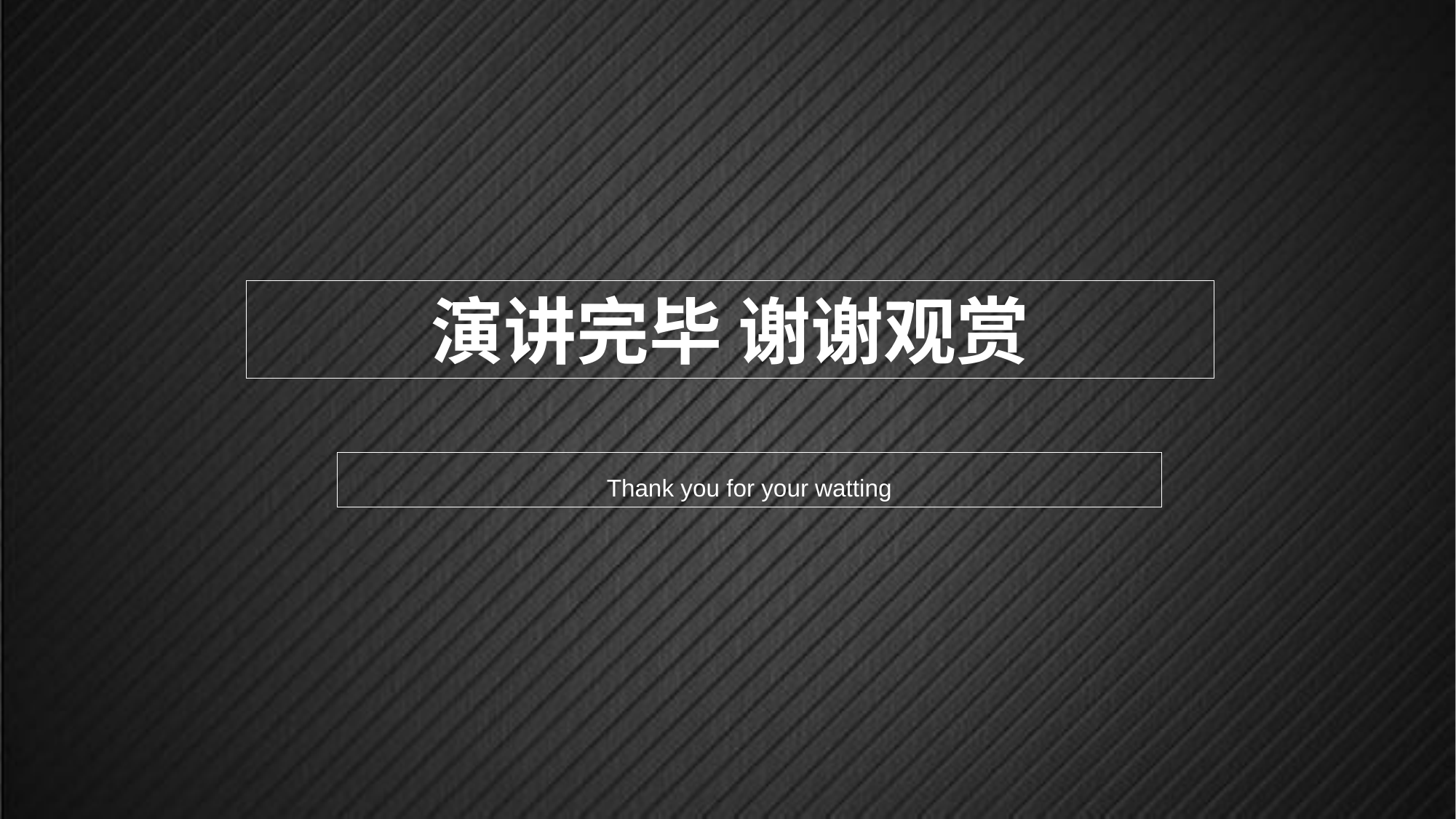

演讲完毕 谢谢观赏
Thank you for your watting